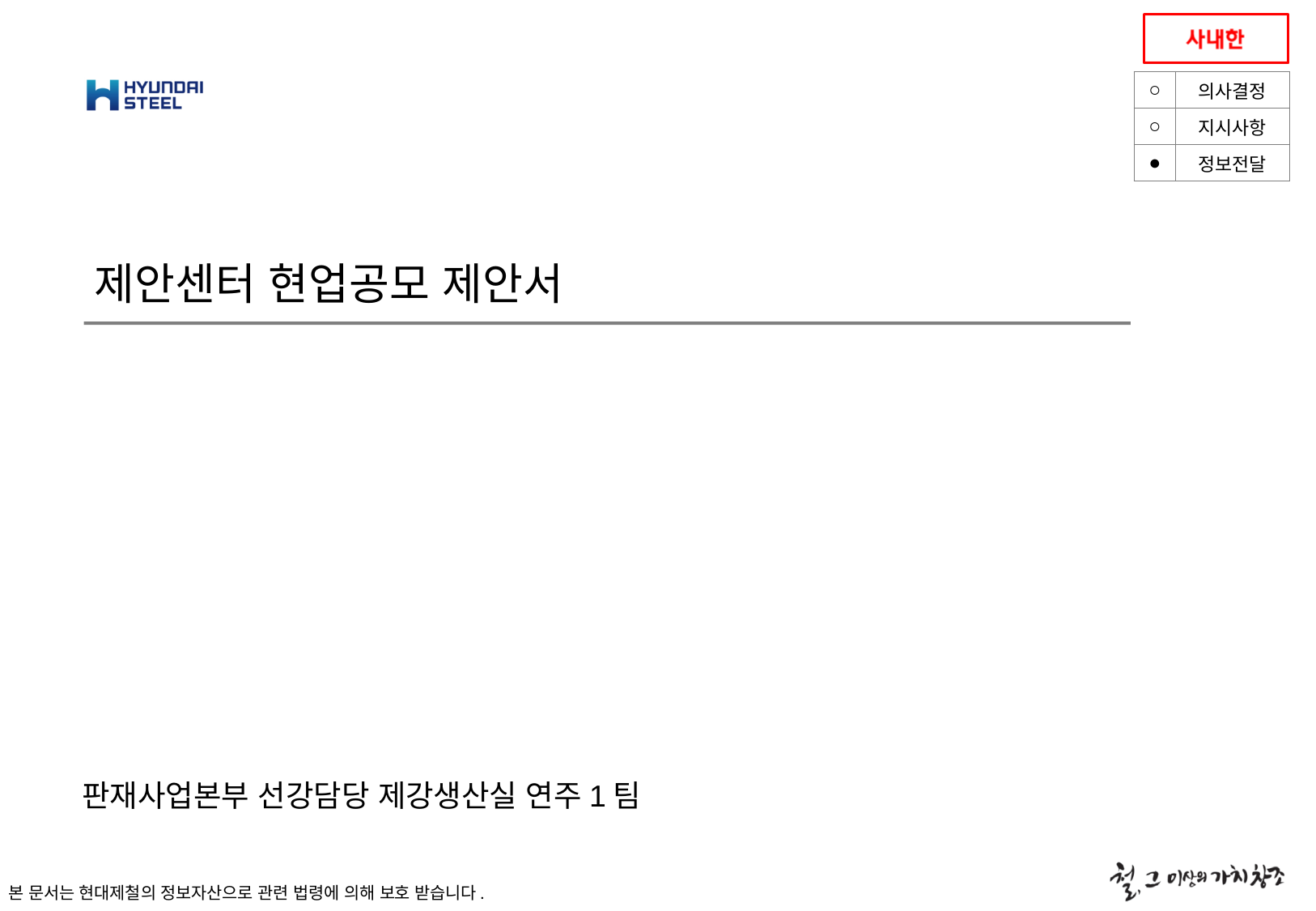

| ○ | 의사결정 |
| --- | --- |
| ○ | 지시사항 |
| ● | 정보전달 |
제안센터 현업공모 제안서
판재사업본부 선강담당 제강생산실 연주1팀